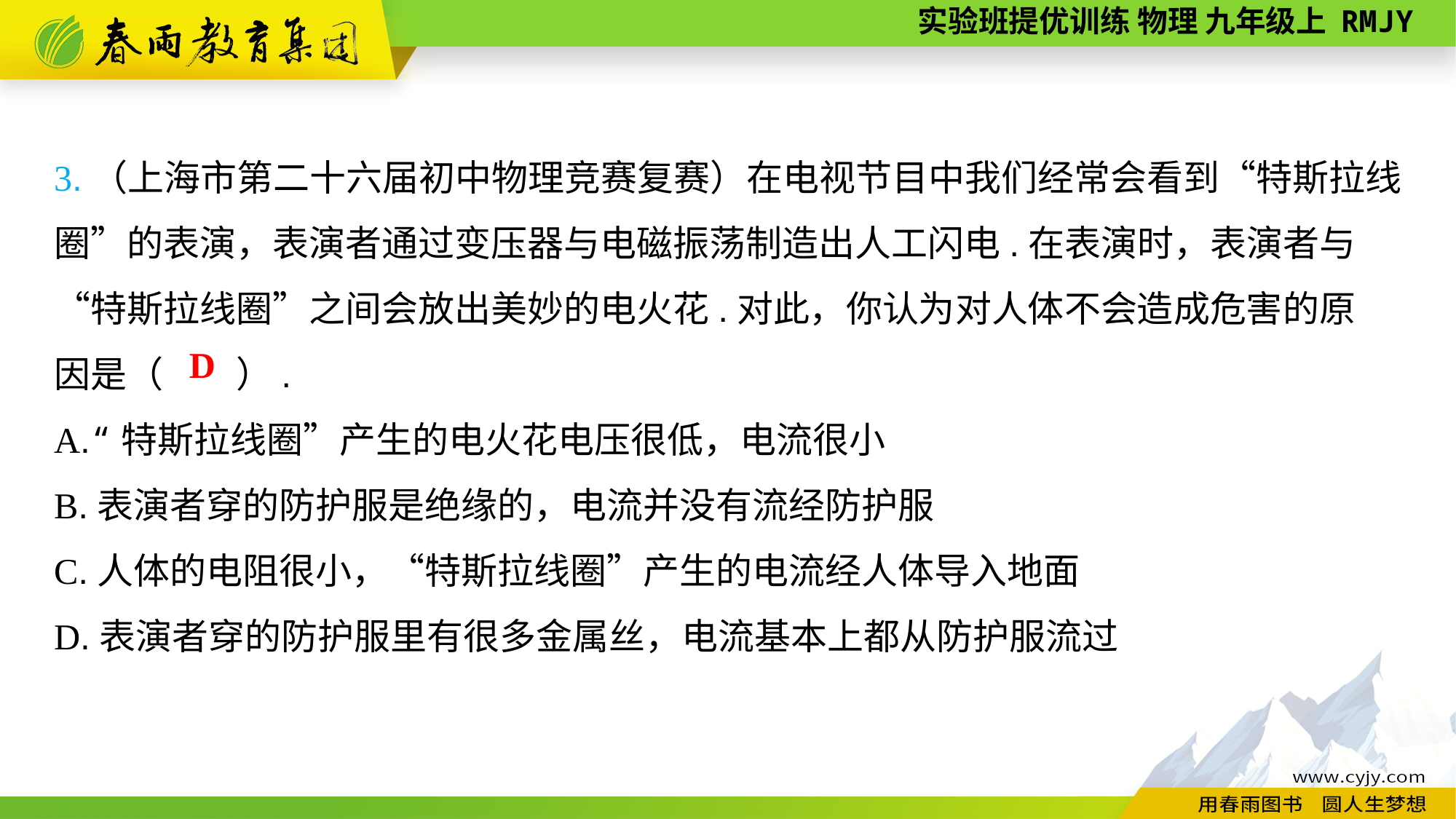

3.（上海市第二十六届初中物理竞赛复赛）在电视节目中我们经常会看到“特斯拉线圈”的表演，表演者通过变压器与电磁振荡制造出人工闪电.在表演时，表演者与“特斯拉线圈”之间会放出美妙的电火花.对此，你认为对人体不会造成危害的原
因是（　　）.
A.“特斯拉线圈”产生的电火花电压很低，电流很小
B.表演者穿的防护服是绝缘的，电流并没有流经防护服
C.人体的电阻很小，“特斯拉线圈”产生的电流经人体导入地面
D.表演者穿的防护服里有很多金属丝，电流基本上都从防护服流过
D